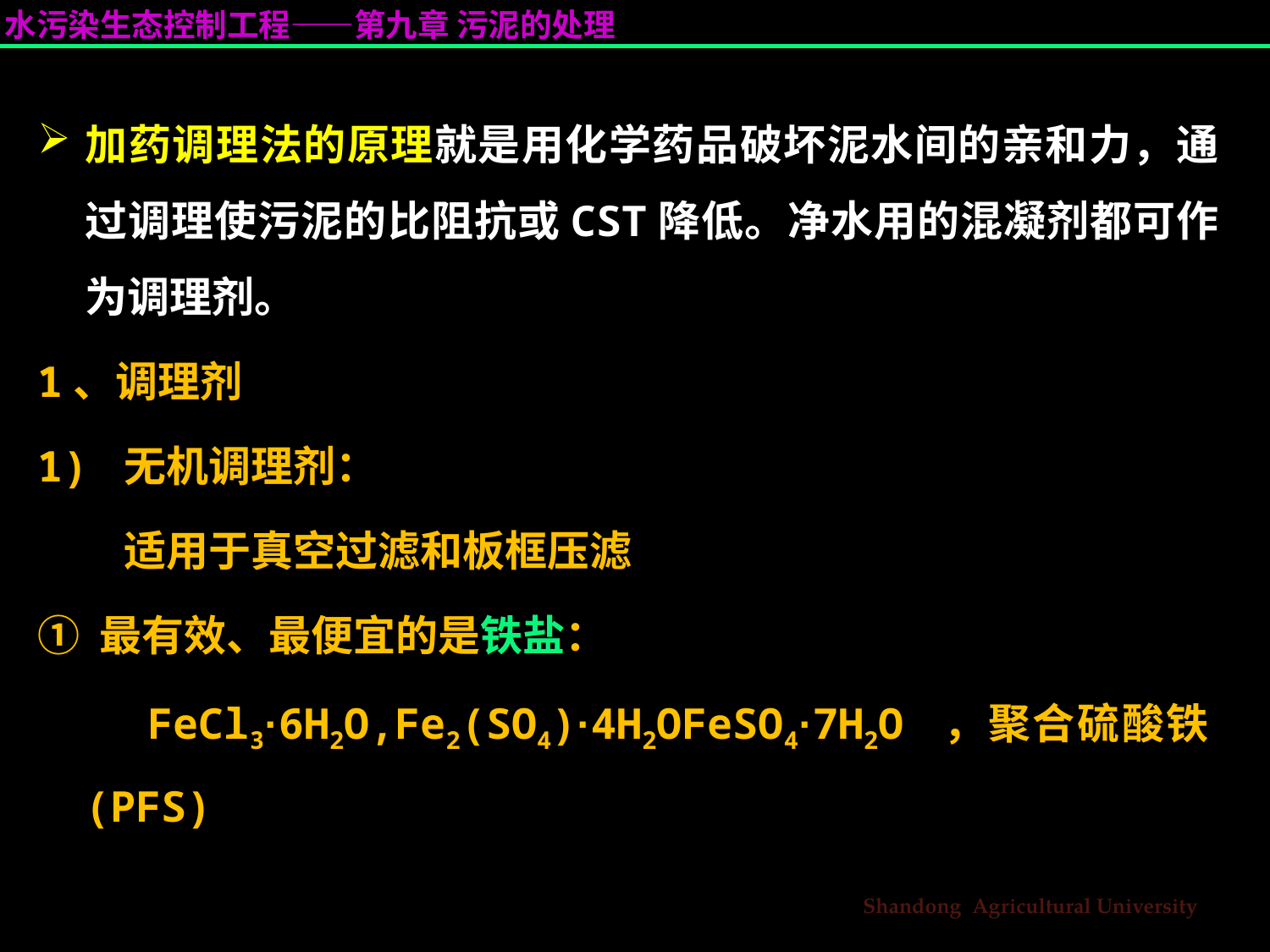

加药调理法的原理就是用化学药品破坏泥水间的亲和力，通过调理使污泥的比阻抗或CST降低。净水用的混凝剂都可作为调理剂。
1、调理剂
1) 无机调理剂：
        适用于真空过滤和板框压滤
① 最有效、最便宜的是铁盐：
    FeCl3·6H2O,Fe2(SO4)·4H2OFeSO4·7H2O ，聚合硫酸铁(PFS)